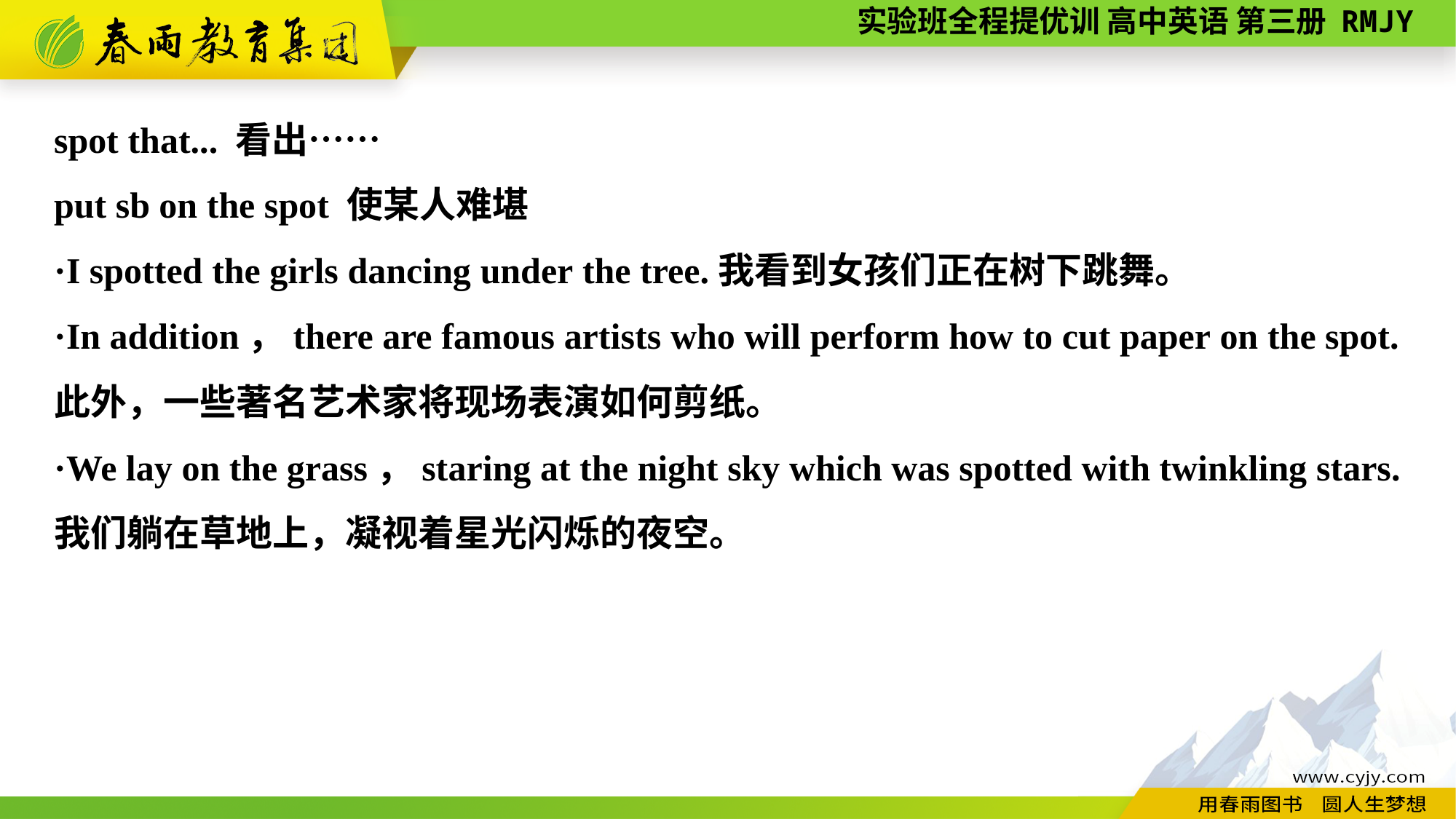

spot that... 看出……
put sb on the spot 使某人难堪
·I spotted the girls dancing under the tree.我看到女孩们正在树下跳舞。
·In addition，there are famous artists who will perform how to cut paper on the spot.此外，一些著名艺术家将现场表演如何剪纸。
·We lay on the grass，staring at the night sky which was spotted with twinkling stars.我们躺在草地上，凝视着星光闪烁的夜空。